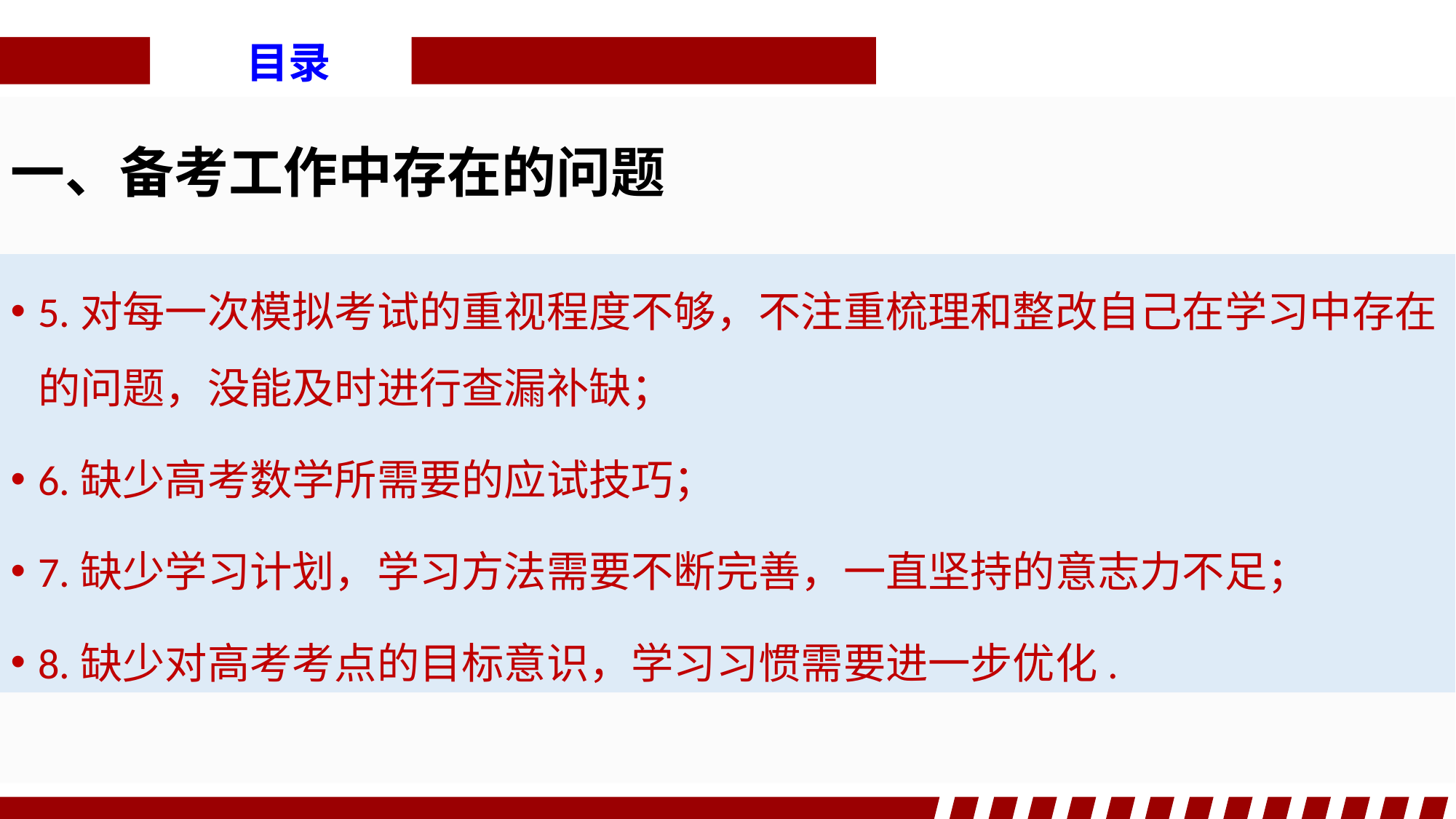

目录

一、备考工作中存在的问题
5.对每一次模拟考试的重视程度不够，不注重梳理和整改自己在学习中存在的问题，没能及时进行查漏补缺；
6.缺少高考数学所需要的应试技巧；
7.缺少学习计划，学习方法需要不断完善，一直坚持的意志力不足；
8.缺少对高考考点的目标意识，学习习惯需要进一步优化.